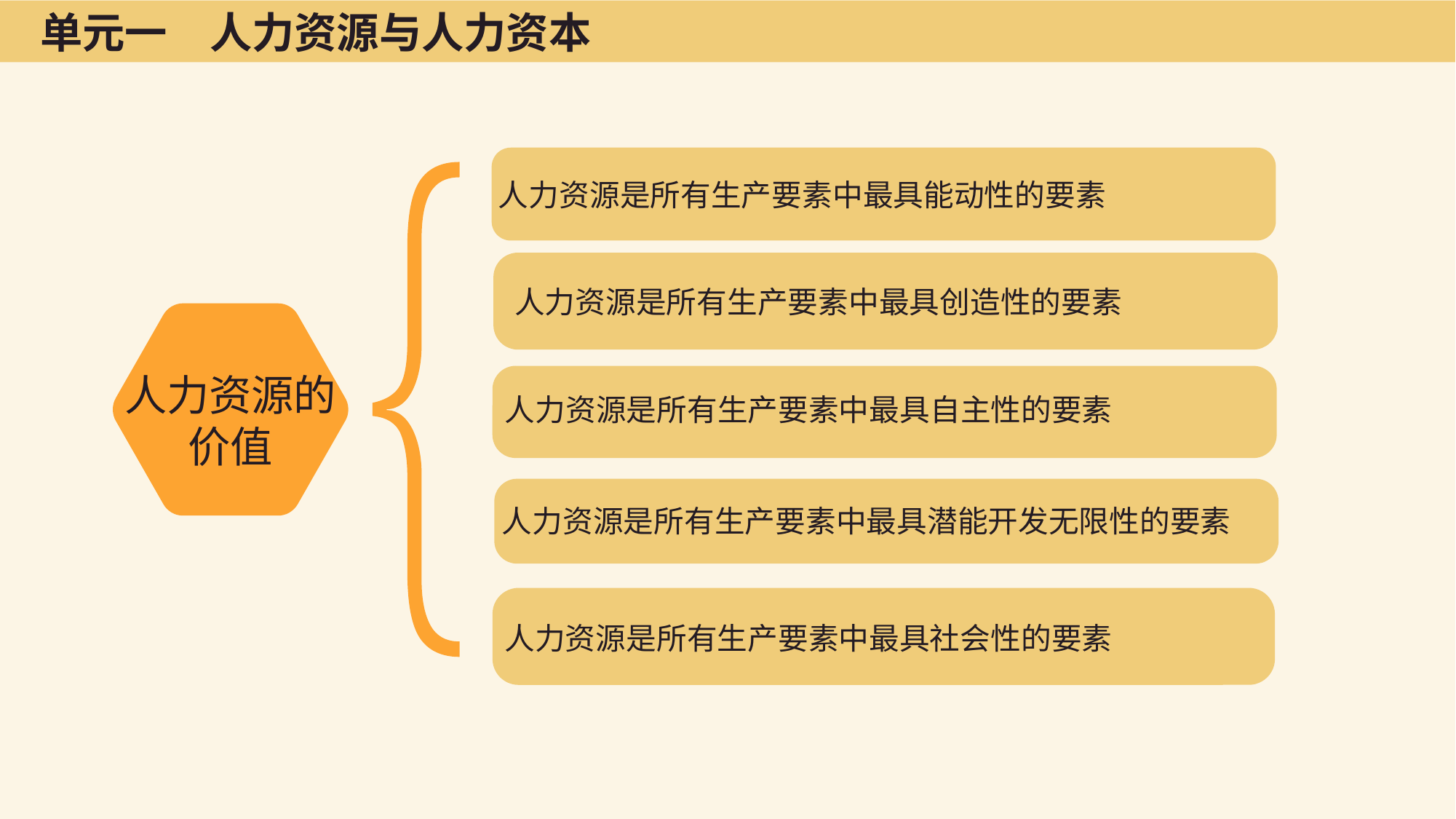

单元一　人力资源与人力资本

人力资源是所有生产要素中最具能动性的要素

人力资源是所有生产要素中最具创造性的要素

人力资源的价值
人力资源是所有生产要素中最具自主性的要素

人力资源是所有生产要素中最具潜能开发无限性的要素

人力资源是所有生产要素中最具社会性的要素